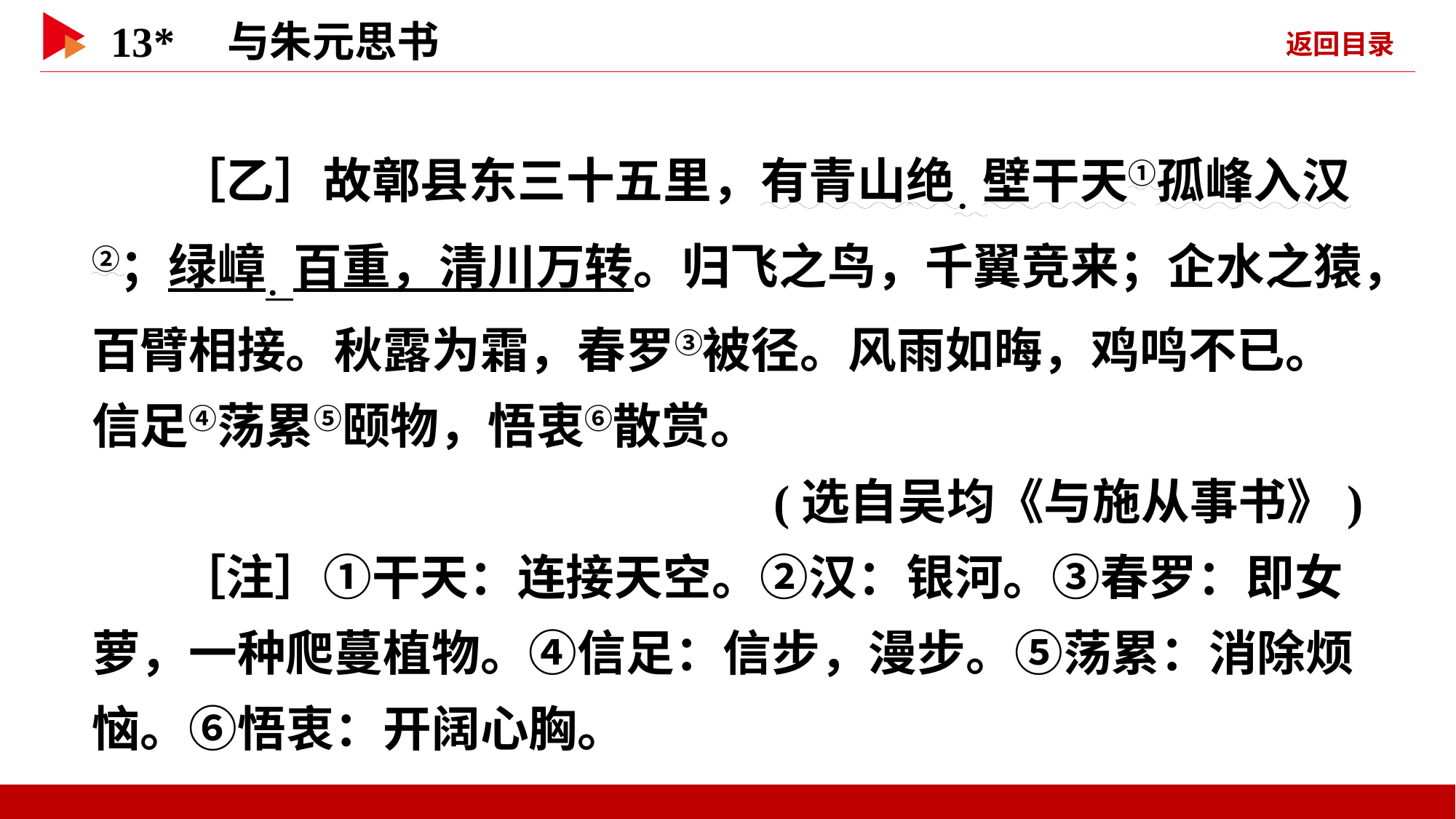

［乙］故鄣县东三十五里，有青山绝．壁干天①孤峰入汉②；绿嶂．百重，清川万转。归飞之鸟，千翼竞来；企水之猿，百臂相接。秋露为霜，春罗③被径。风雨如晦，鸡鸣不已。信足④荡累⑤颐物，悟衷⑥散赏。
(选自吴均《与施从事书》)
［注］①干天：连接天空。②汉：银河。③春罗：即女萝，一种爬蔓植物。④信足：信步，漫步。⑤荡累：消除烦恼。⑥悟衷：开阔心胸。